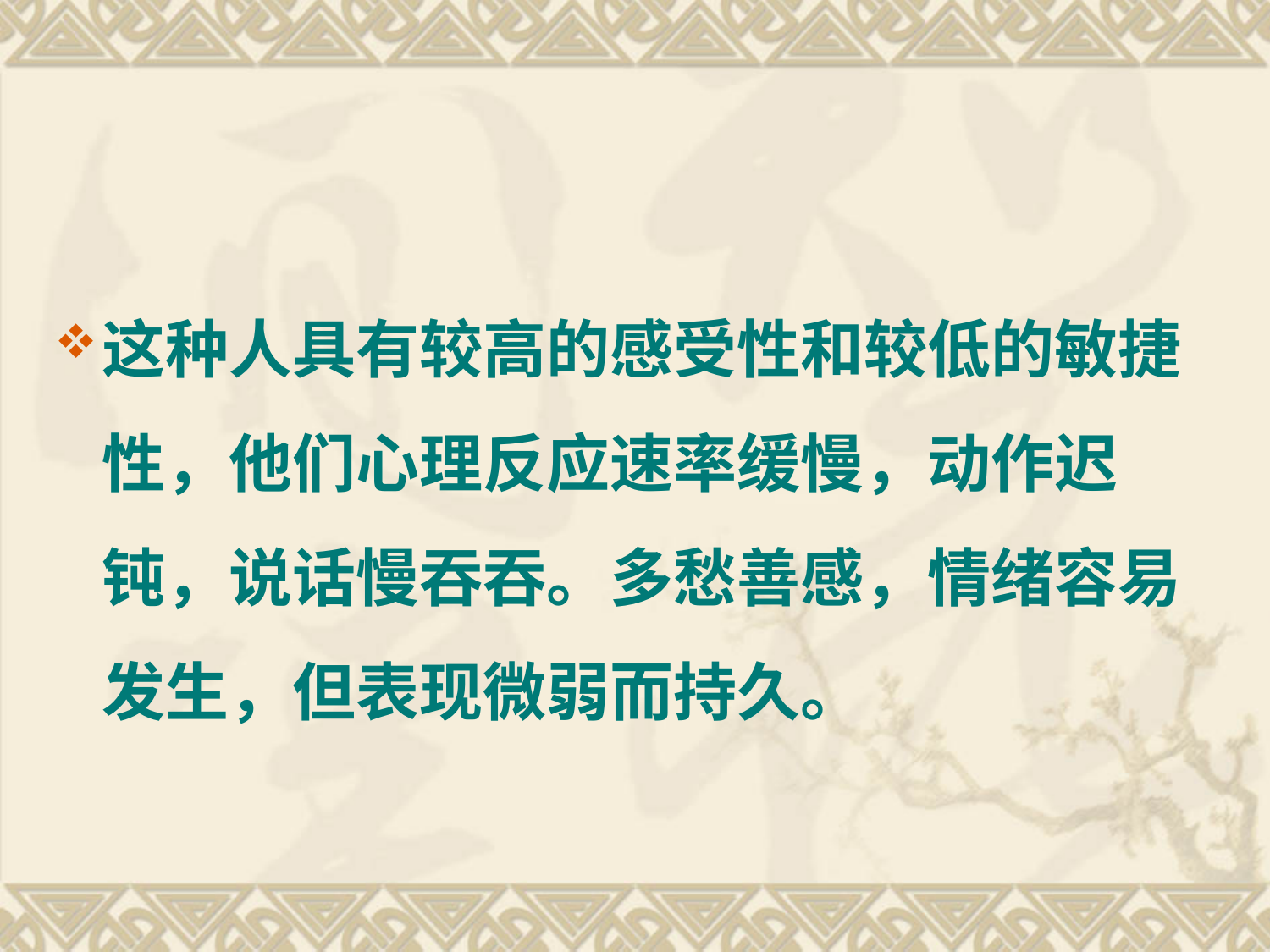

#
这种人具有较高的感受性和较低的敏捷性，他们心理反应速率缓慢，动作迟钝，说话慢吞吞。多愁善感，情绪容易发生，但表现微弱而持久。